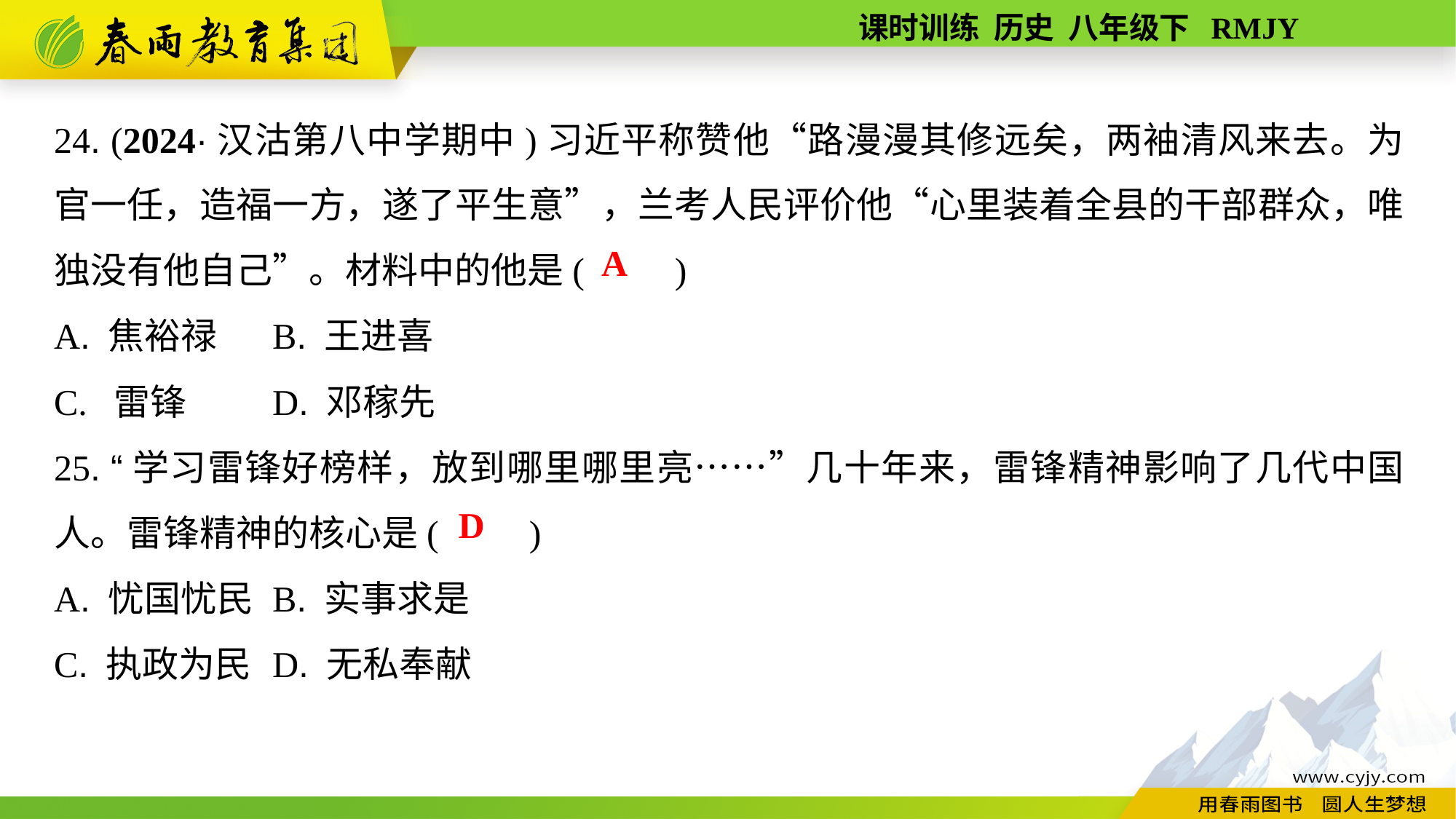

24. (2024·汉沽第八中学期中)习近平称赞他“路漫漫其修远矣，两袖清风来去。为官一任，造福一方，遂了平生意”，兰考人民评价他“心里装着全县的干部群众，唯独没有他自己”。材料中的他是(　　)
A. 焦裕禄	B. 王进喜
C.  雷锋	D. 邓稼先
25. “学习雷锋好榜样，放到哪里哪里亮……”几十年来，雷锋精神影响了几代中国人。雷锋精神的核心是(　　)
A. 忧国忧民	B. 实事求是
C. 执政为民	D. 无私奉献
A
D